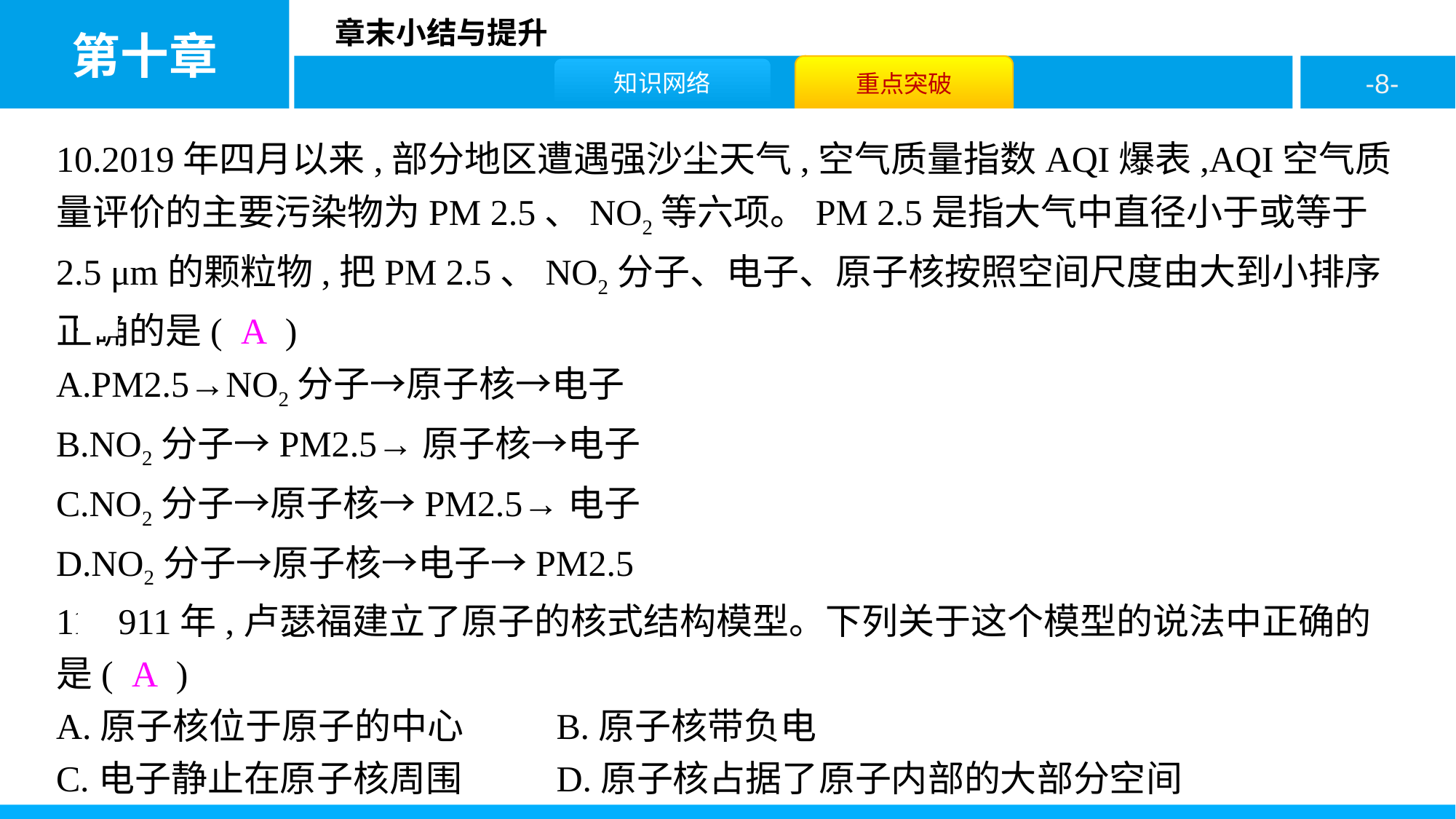

10.2019年四月以来,部分地区遭遇强沙尘天气,空气质量指数AQI爆表,AQI空气质量评价的主要污染物为PM 2.5、NO2等六项。PM 2.5是指大气中直径小于或等于2.5 μm的颗粒物,把PM 2.5、NO2分子、电子、原子核按照空间尺度由大到小排序正确的是(  A  )
A.PM2.5→NO2分子→原子核→电子
B.NO2分子→PM2.5→原子核→电子
C.NO2分子→原子核→PM2.5→电子
D.NO2分子→原子核→电子→PM2.5
11.1911年,卢瑟福建立了原子的核式结构模型。下列关于这个模型的说法中正确的是(  A  )
A.原子核位于原子的中心	B.原子核带负电
C.电子静止在原子核周围	D.原子核占据了原子内部的大部分空间